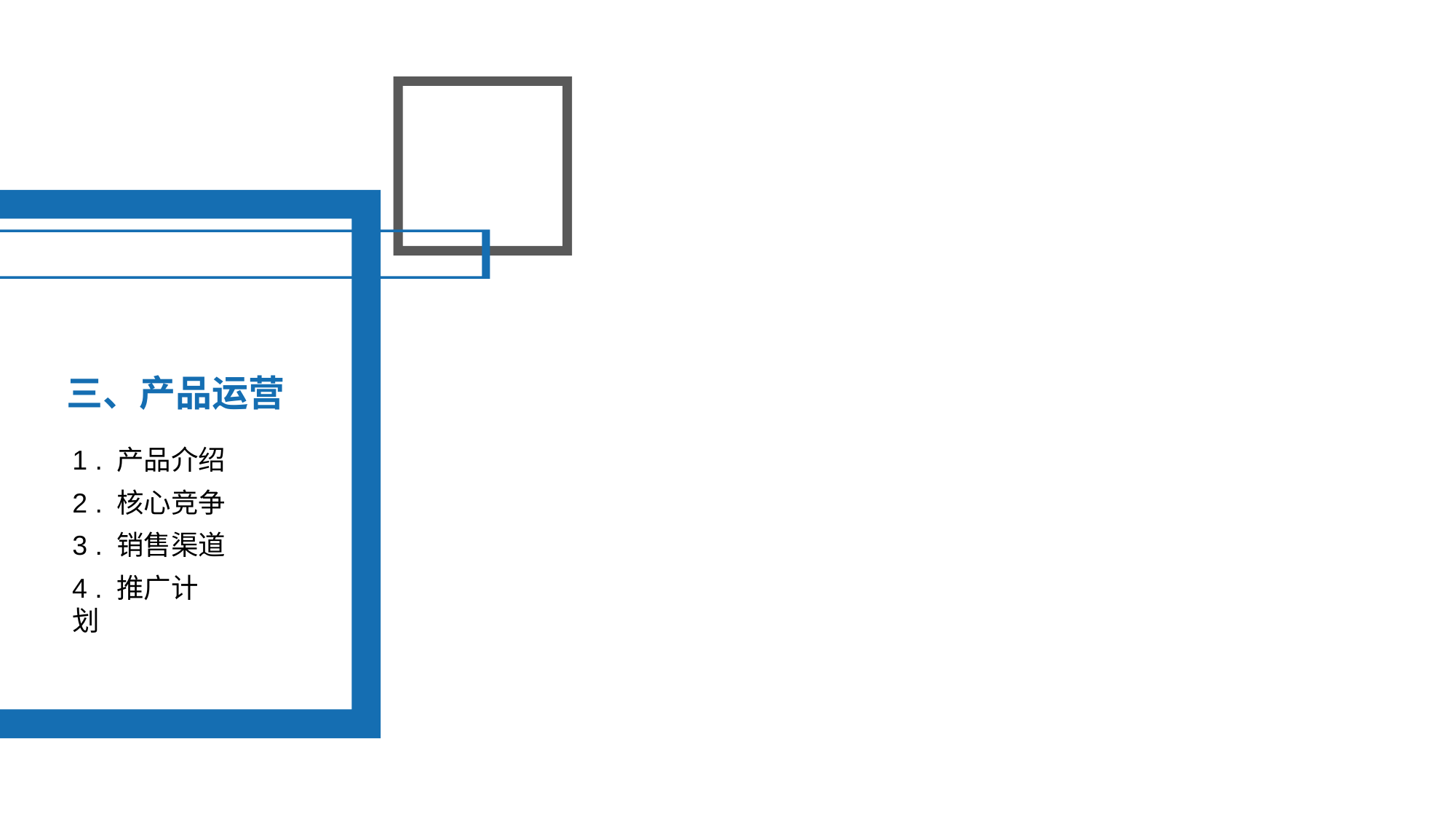

三、产品运营
1 . 产品介绍
2 . 核心竞争
3 . 销售渠道
4 . 推广计划